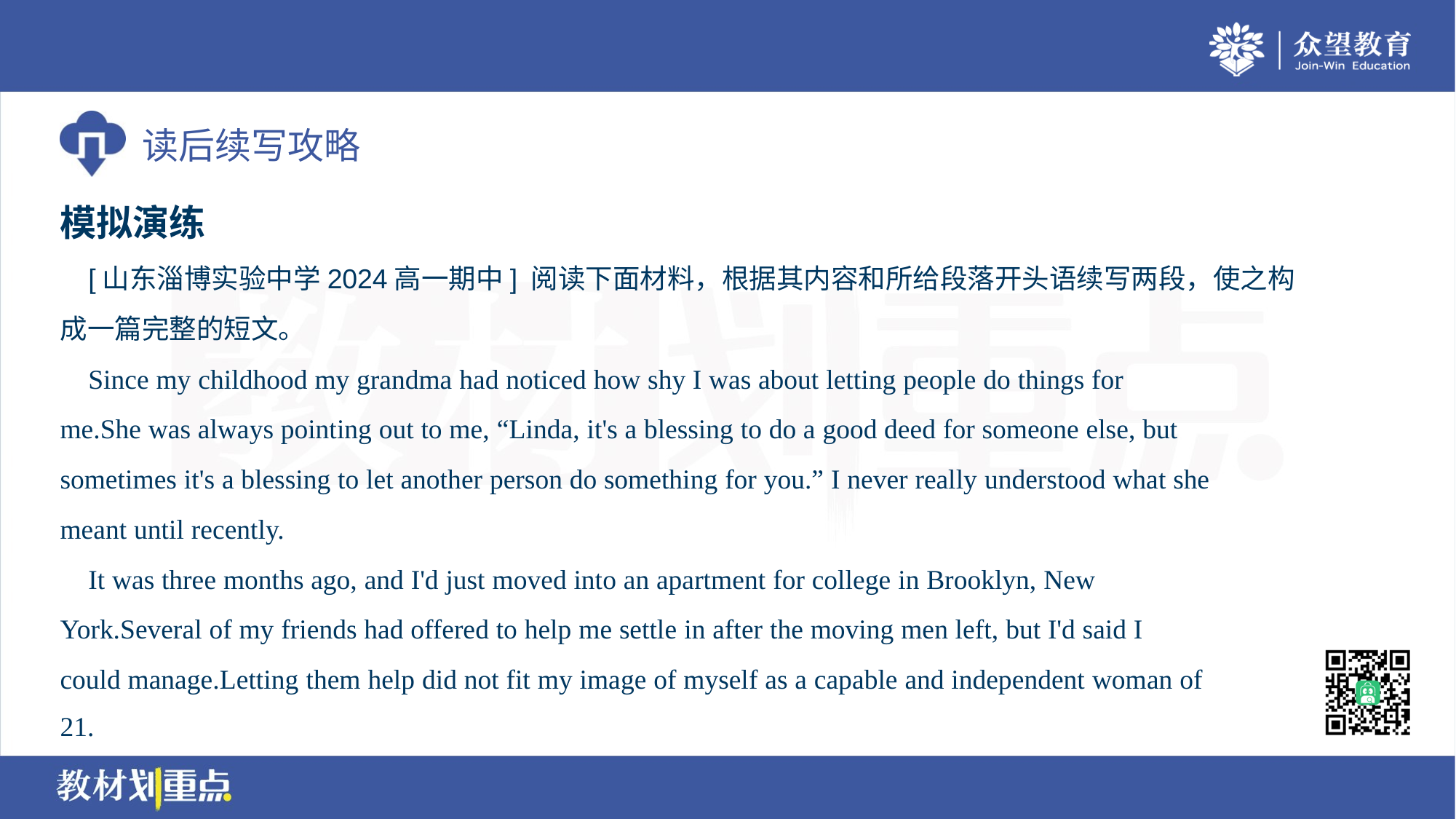

模拟演练
    [山东淄博实验中学2024高一期中] 阅读下面材料，根据其内容和所给段落开头语续写两段，使之构
成一篇完整的短文。
    Since my childhood my grandma had noticed how shy I was about letting people do things for
me.She was always pointing out to me, “Linda, it's a blessing to do a good deed for someone else, but
sometimes it's a blessing to let another person do something for you.” I never really understood what she
meant until recently.
    It was three months ago, and I'd just moved into an apartment for college in Brooklyn, New
York.Several of my friends had offered to help me settle in after the moving men left, but I'd said I
could manage.Letting them help did not fit my image of myself as a capable and independent woman of
21.